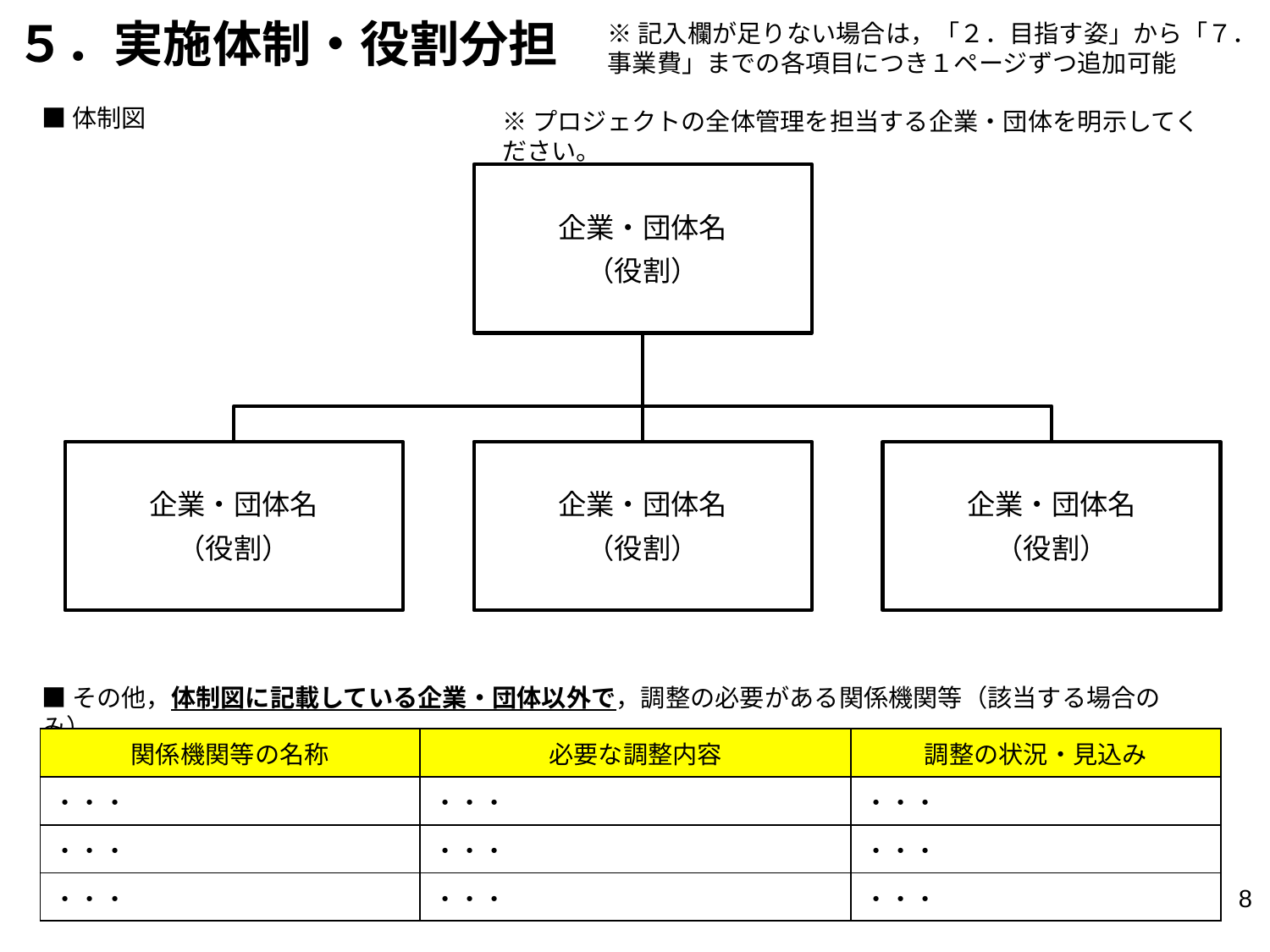

５．実施体制・役割分担
※記入欄が足りない場合は，「２．目指す姿」から「７．事業費」までの各項目につき１ページずつ追加可能
■体制図
※プロジェクトの全体管理を担当する企業・団体を明示してください。
企業・団体名
（役割）
企業・団体名
（役割）
企業・団体名
（役割）
企業・団体名
（役割）
■その他，体制図に記載している企業・団体以外で，調整の必要がある関係機関等（該当する場合のみ）
| 関係機関等の名称 | 必要な調整内容 | 調整の状況・見込み |
| --- | --- | --- |
| ・・・ | ・・・ | ・・・ |
| ・・・ | ・・・ | ・・・ |
| ・・・ | ・・・ | ・・・ |
8